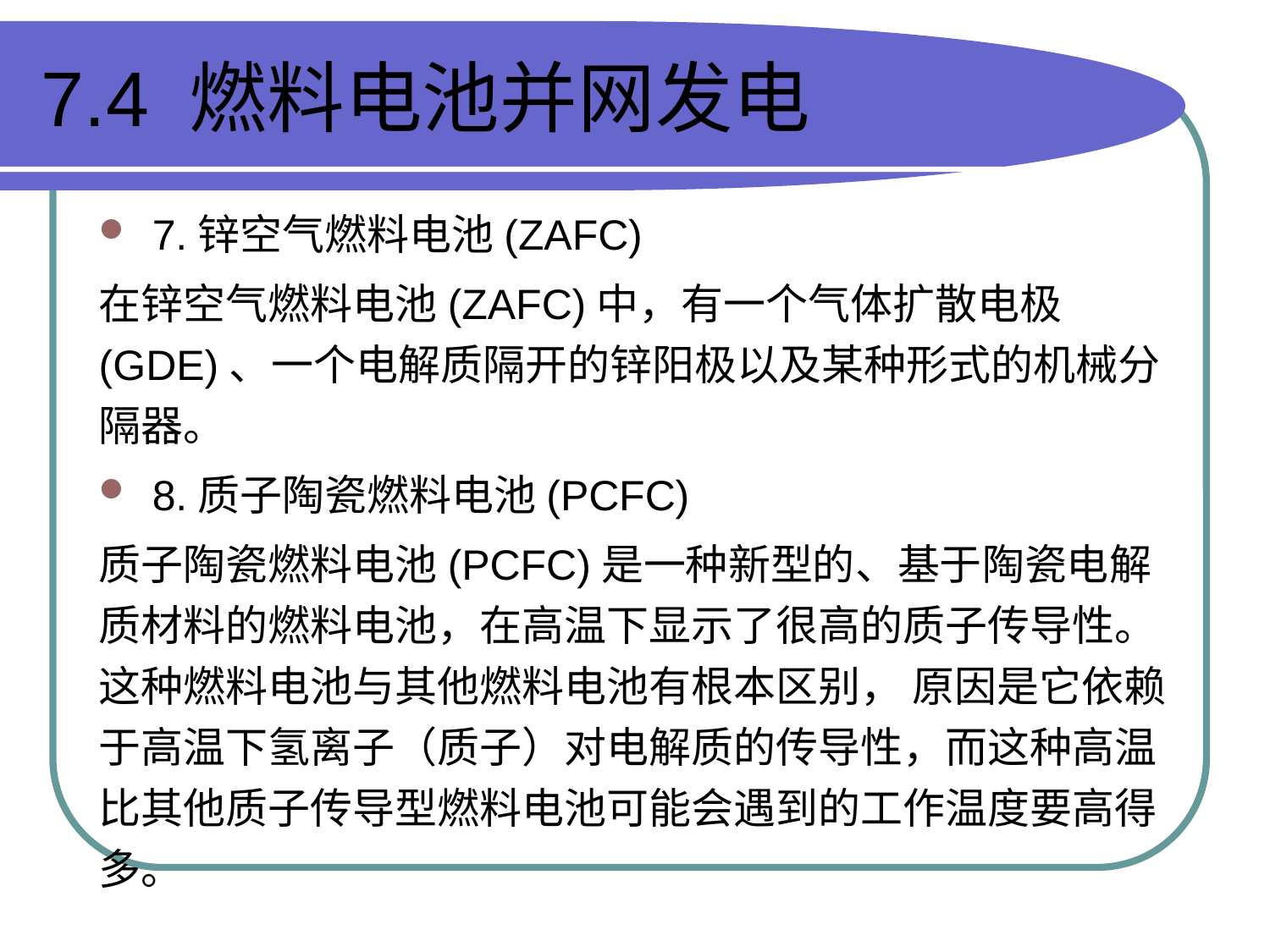

# 7.4 燃料电池并网发电
7.锌空气燃料电池(ZAFC)
在锌空气燃料电池(ZAFC)中，有一个气体扩散电极(GDE)、一个电解质隔开的锌阳极以及某种形式的机械分隔器。
8.质子陶瓷燃料电池(PCFC)
质子陶瓷燃料电池(PCFC)是一种新型的、基于陶瓷电解质材料的燃料电池，在高温下显示了很高的质子传导性。这种燃料电池与其他燃料电池有根本区别， 原因是它依赖于高温下氢离子（质子）对电解质的传导性，而这种高温比其他质子传导型燃料电池可能会遇到的工作温度要高得多。
180